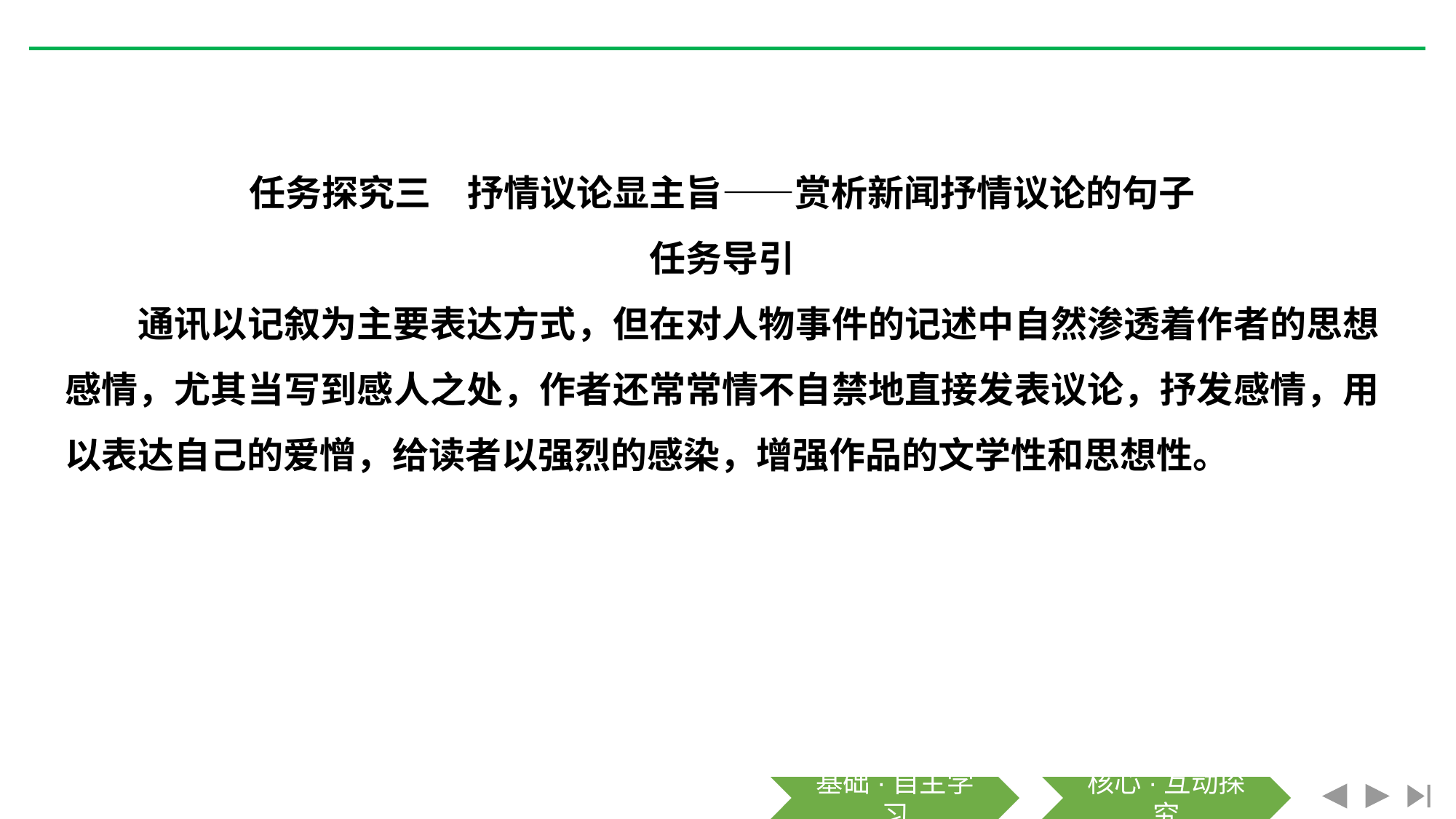

任务探究三　抒情议论显主旨——赏析新闻抒情议论的句子
任务导引
通讯以记叙为主要表达方式，但在对人物事件的记述中自然渗透着作者的思想感情，尤其当写到感人之处，作者还常常情不自禁地直接发表议论，抒发感情，用以表达自己的爱憎，给读者以强烈的感染，增强作品的文学性和思想性。